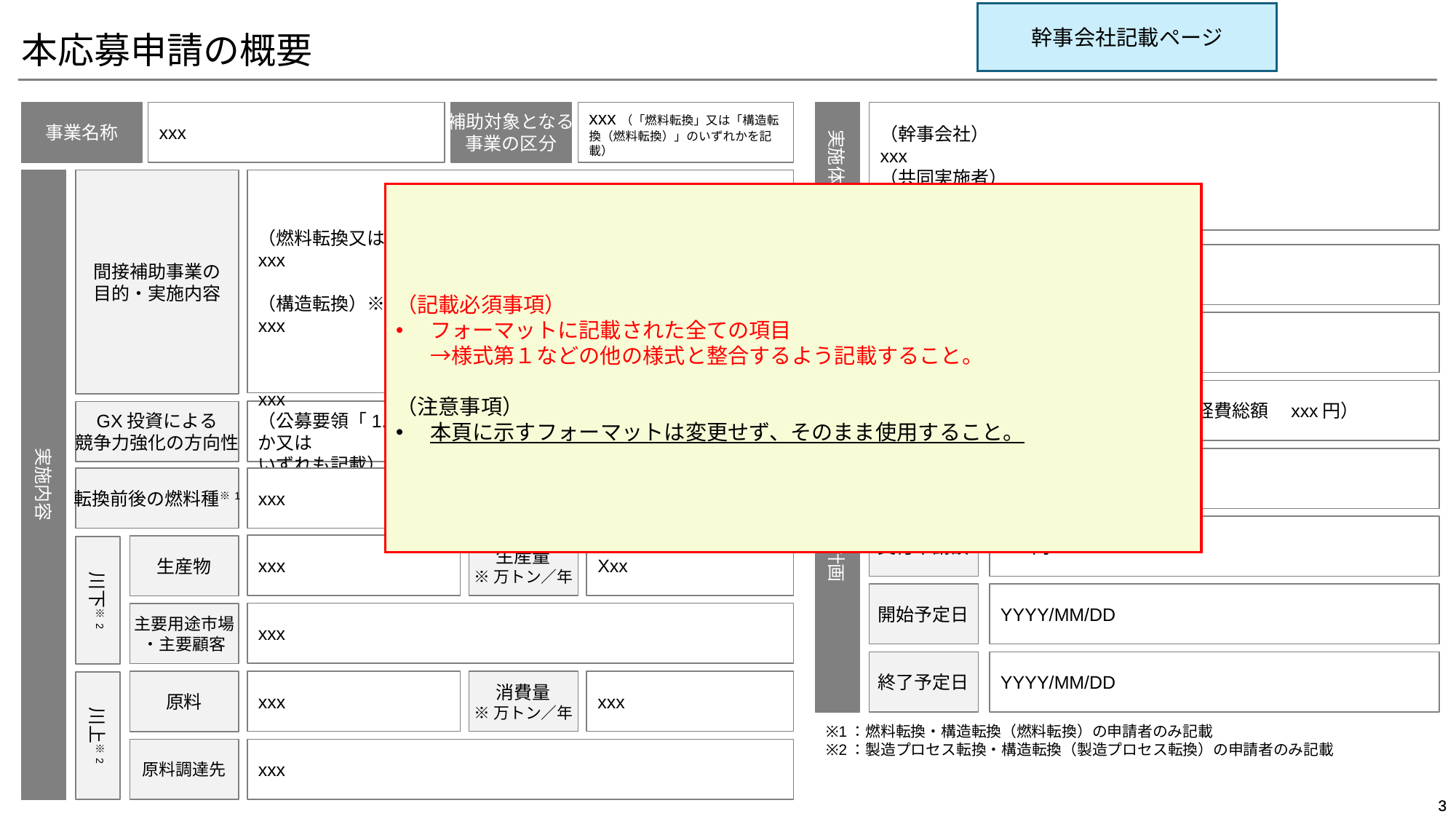

幹事会社記載ページ
本応募申請の概要
（幹事会社）
xxx
（共同実施者）
xxx、xxx、
事業名称
xxx
補助対象となる
事業の区分
xxx（「燃料転換」又は「構造転換（燃料転換）」のいずれかを記載）
実施体制
実施内容
間接補助事業の
目的・実施内容
（燃料転換又は製造プロセス転換）
xxx

（構造転換）※申請している場合のみ記載
xxx
（記載必須事項）
フォーマットに記載された全ての項目
→様式第１などの他の様式と整合するよう記載すること。

（注意事項）
本頁に示すフォーマットは変更せず、そのまま使用すること。
実施場所・
対象設備
事業所名
xxx
対象設備
xxx
投資計画
投資規模
xxx円（うち、補助対象経費総額　xxx円）
xxx
（公募要領「1.2. 事業目的」を踏まえ、内需型・外需型いずれか又は
いずれも記載）
GX投資による
競争力強化の方向性
補助率
x/x
転換前後の燃料種※1
xxx
交付申請額
xxx円
xxx
生産量
※万トン／年
Xxx
生産物
川下※2
開始予定日
YYYY/MM/DD
xxx
主要用途市場
・主要顧客
終了予定日
YYYY/MM/DD
xxx
消費量
※万トン／年
xxx
原料
川上※2
※1：燃料転換・構造転換（燃料転換）の申請者のみ記載
※2：製造プロセス転換・構造転換（製造プロセス転換）の申請者のみ記載
原料調達先
xxx